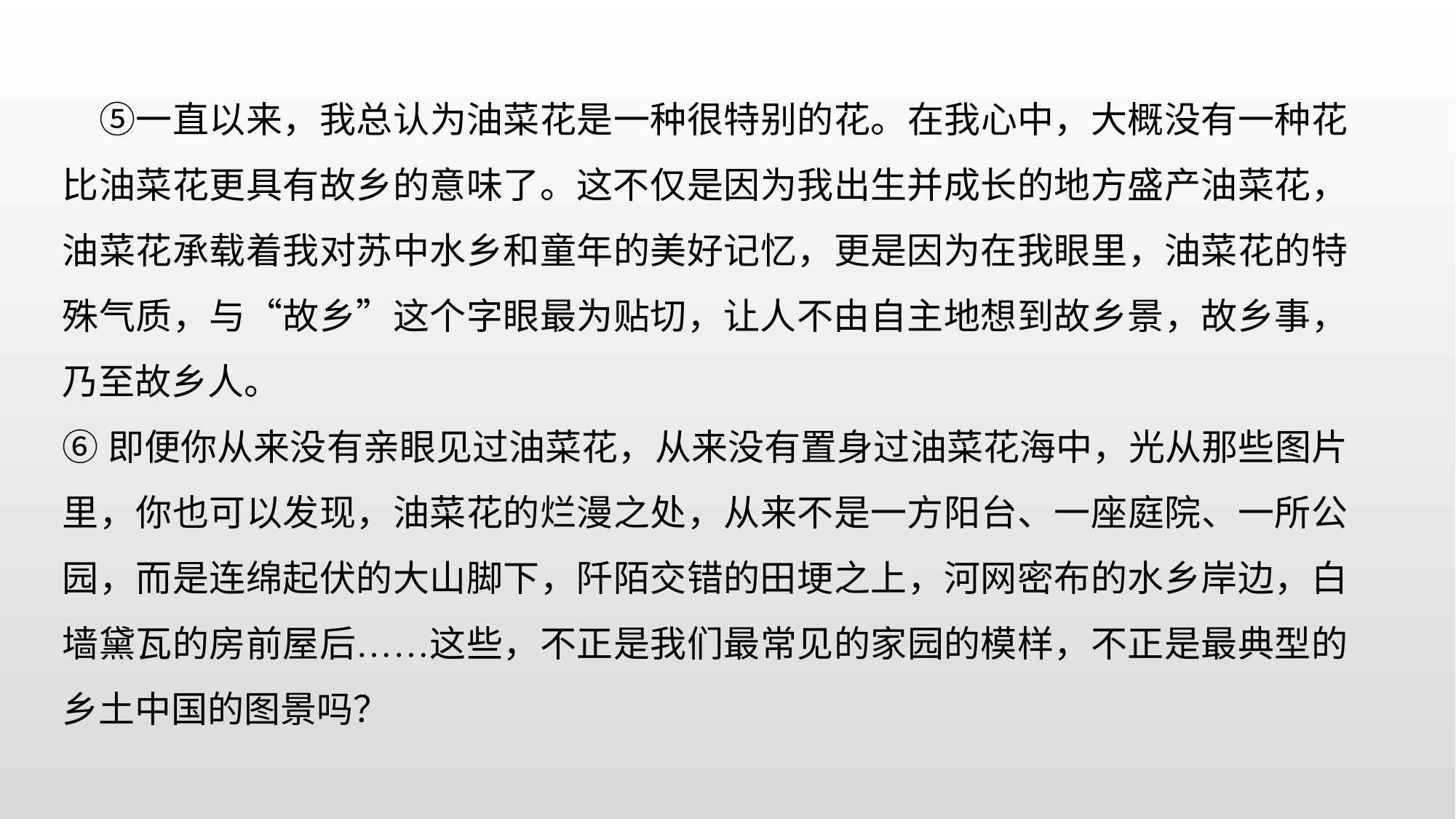

⑤一直以来，我总认为油菜花是一种很特别的花。在我心中，大概没有一种花比油菜花更具有故乡的意味了。这不仅是因为我出生并成长的地方盛产油菜花，油菜花承载着我对苏中水乡和童年的美好记忆，更是因为在我眼里，油菜花的特殊气质，与“故乡”这个字眼最为贴切，让人不由自主地想到故乡景，故乡事，乃至故乡人。
⑥即便你从来没有亲眼见过油菜花，从来没有置身过油菜花海中，光从那些图片里，你也可以发现，油菜花的烂漫之处，从来不是一方阳台、一座庭院、一所公园，而是连绵起伏的大山脚下，阡陌交错的田埂之上，河网密布的水乡岸边，白墙黛瓦的房前屋后……这些，不正是我们最常见的家园的模样，不正是最典型的乡土中国的图景吗？